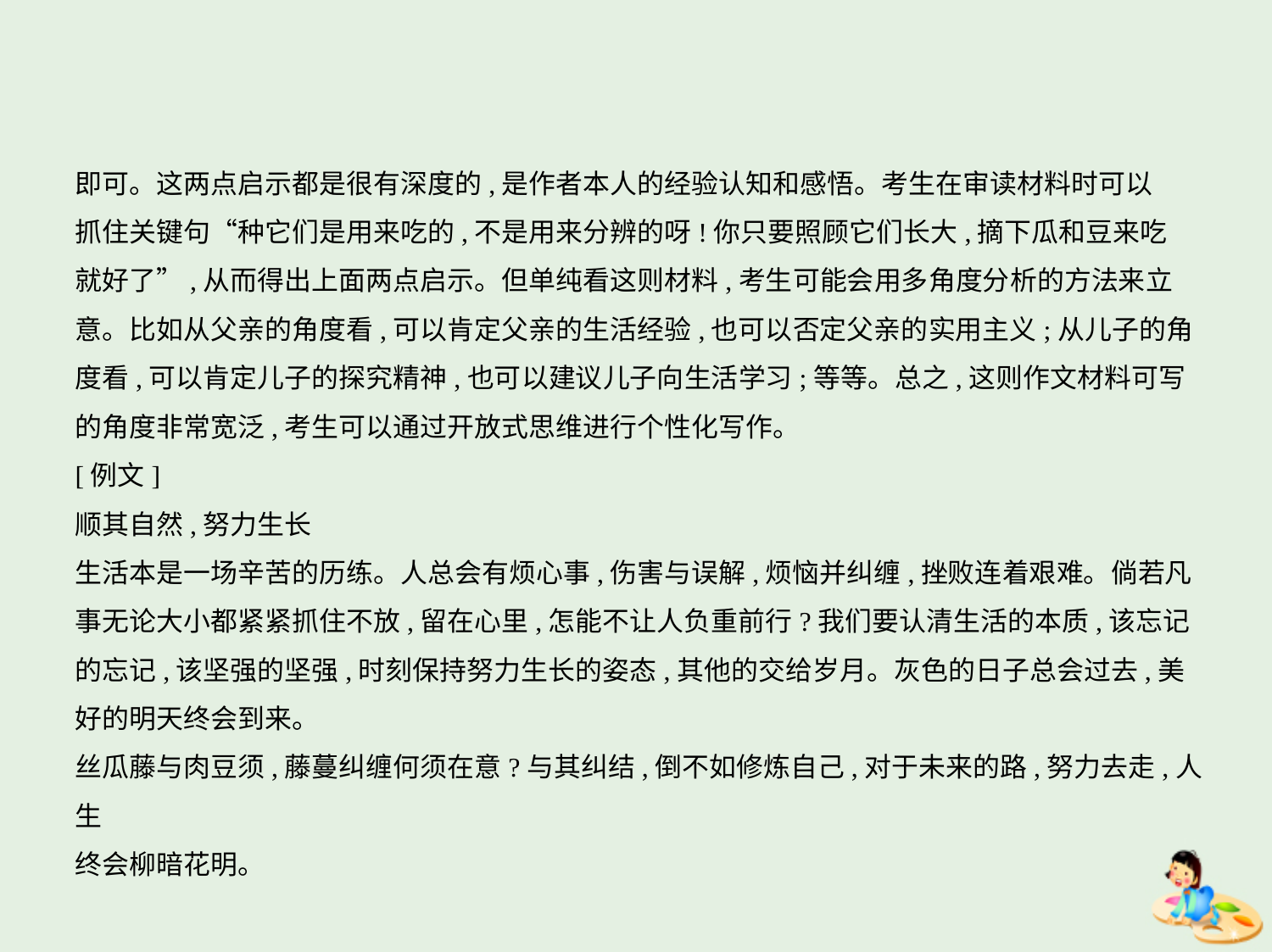

即可。这两点启示都是很有深度的,是作者本人的经验认知和感悟。考生在审读材料时可以
抓住关键句“种它们是用来吃的,不是用来分辨的呀!你只要照顾它们长大,摘下瓜和豆来吃
就好了”,从而得出上面两点启示。但单纯看这则材料,考生可能会用多角度分析的方法来立
意。比如从父亲的角度看,可以肯定父亲的生活经验,也可以否定父亲的实用主义;从儿子的角
度看,可以肯定儿子的探究精神,也可以建议儿子向生活学习;等等。总之,这则作文材料可写
的角度非常宽泛,考生可以通过开放式思维进行个性化写作。
[例文]
顺其自然,努力生长
生活本是一场辛苦的历练。人总会有烦心事,伤害与误解,烦恼并纠缠,挫败连着艰难。倘若凡
事无论大小都紧紧抓住不放,留在心里,怎能不让人负重前行?我们要认清生活的本质,该忘记
的忘记,该坚强的坚强,时刻保持努力生长的姿态,其他的交给岁月。灰色的日子总会过去,美
好的明天终会到来。
丝瓜藤与肉豆须,藤蔓纠缠何须在意?与其纠结,倒不如修炼自己,对于未来的路,努力去走,人生
终会柳暗花明。